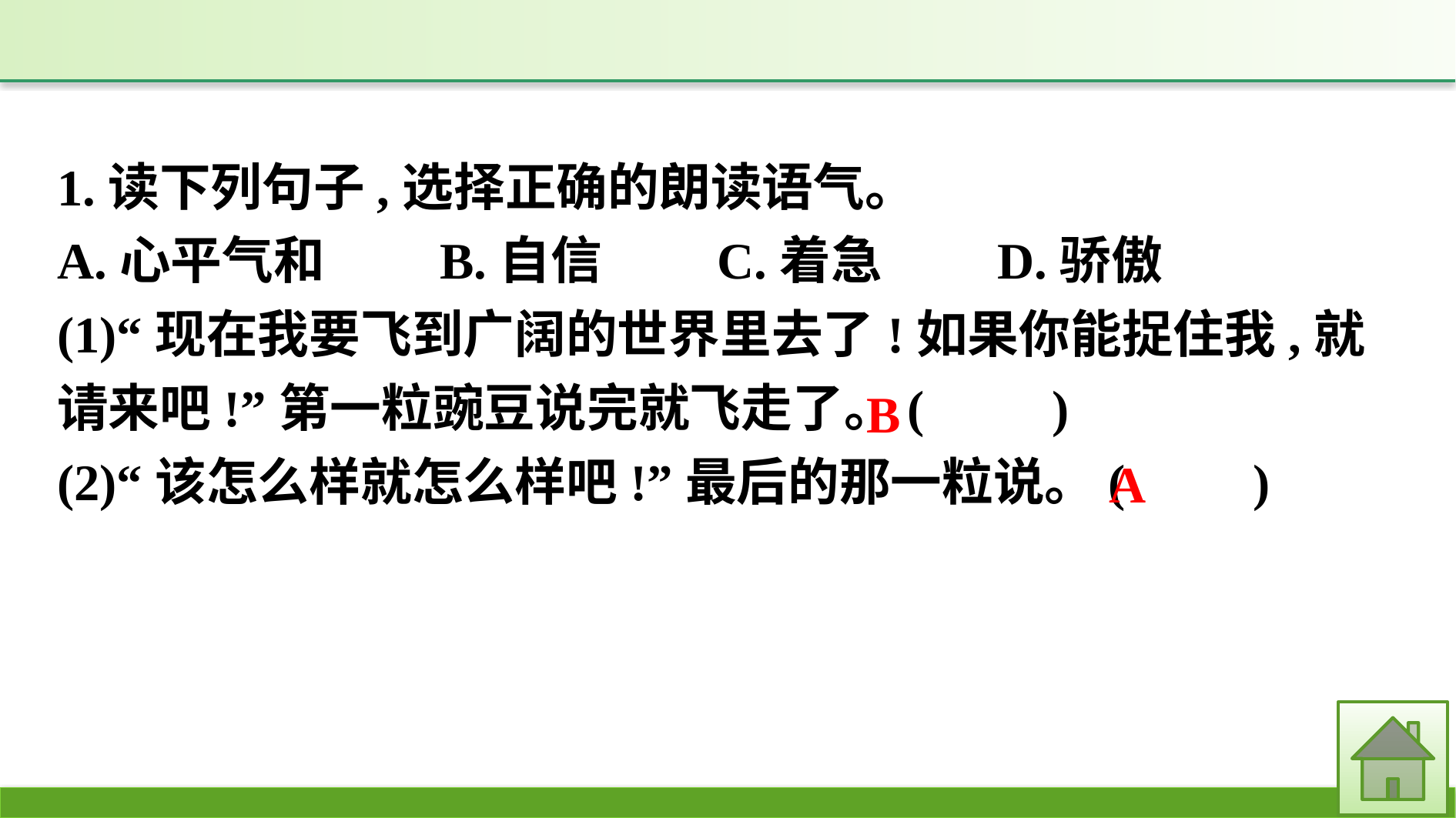

1.读下列句子,选择正确的朗读语气。
A.心平气和　　B.自信　　C.着急　　D.骄傲
(1)“现在我要飞到广阔的世界里去了!如果你能捉住我,就请来吧!”第一粒豌豆说完就飞走了。(　　)
(2)“该怎么样就怎么样吧!”最后的那一粒说。(　　)
B
A